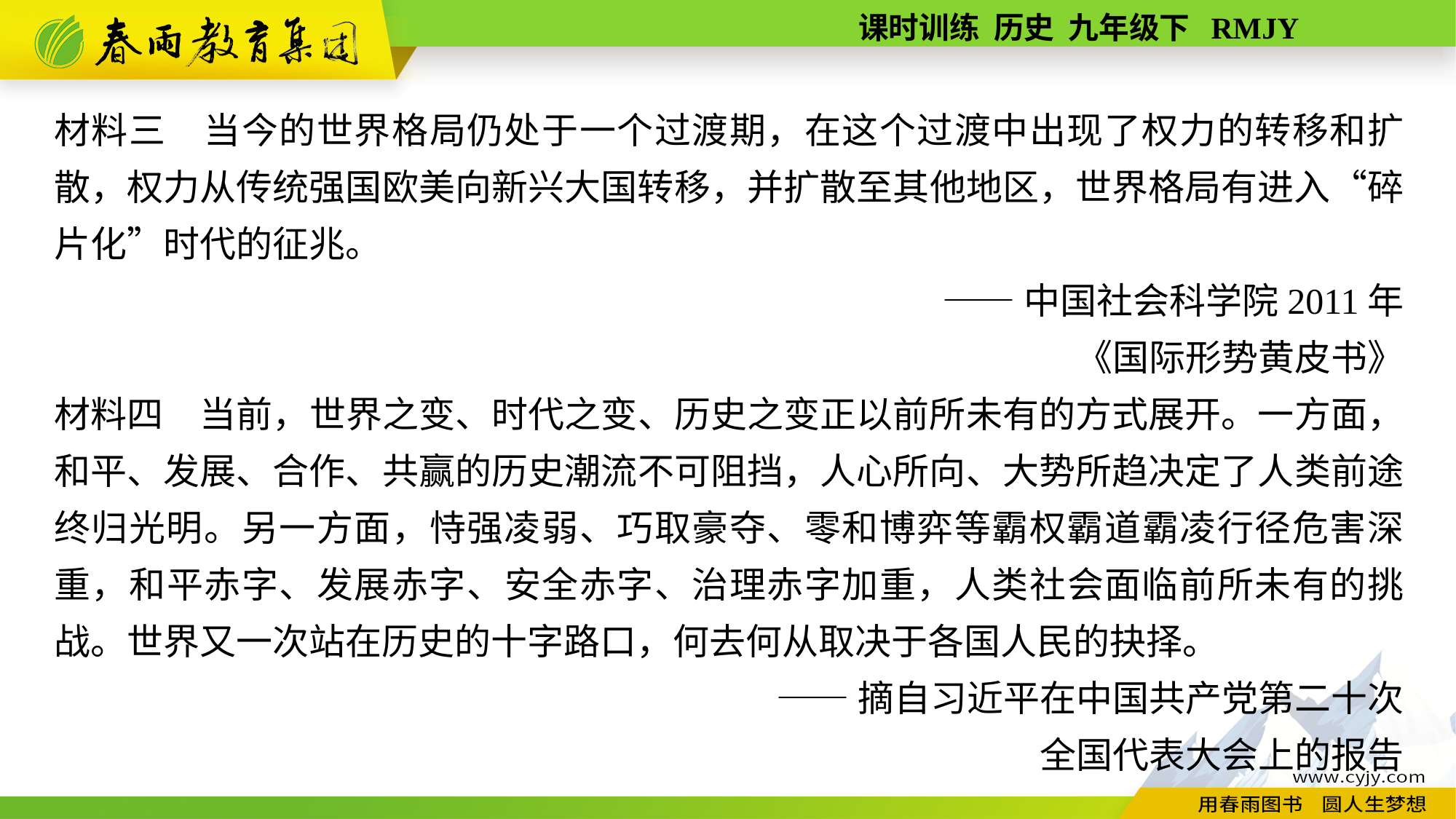

材料三　当今的世界格局仍处于一个过渡期，在这个过渡中出现了权力的转移和扩散，权力从传统强国欧美向新兴大国转移，并扩散至其他地区，世界格局有进入“碎片化”时代的征兆。
——中国社会科学院2011年
《国际形势黄皮书》
材料四　当前，世界之变、时代之变、历史之变正以前所未有的方式展开。一方面，和平、发展、合作、共赢的历史潮流不可阻挡，人心所向、大势所趋决定了人类前途终归光明。另一方面，恃强凌弱、巧取豪夺、零和博弈等霸权霸道霸凌行径危害深重，和平赤字、发展赤字、安全赤字、治理赤字加重，人类社会面临前所未有的挑战。世界又一次站在历史的十字路口，何去何从取决于各国人民的抉择。
——摘自习近平在中国共产党第二十次
全国代表大会上的报告